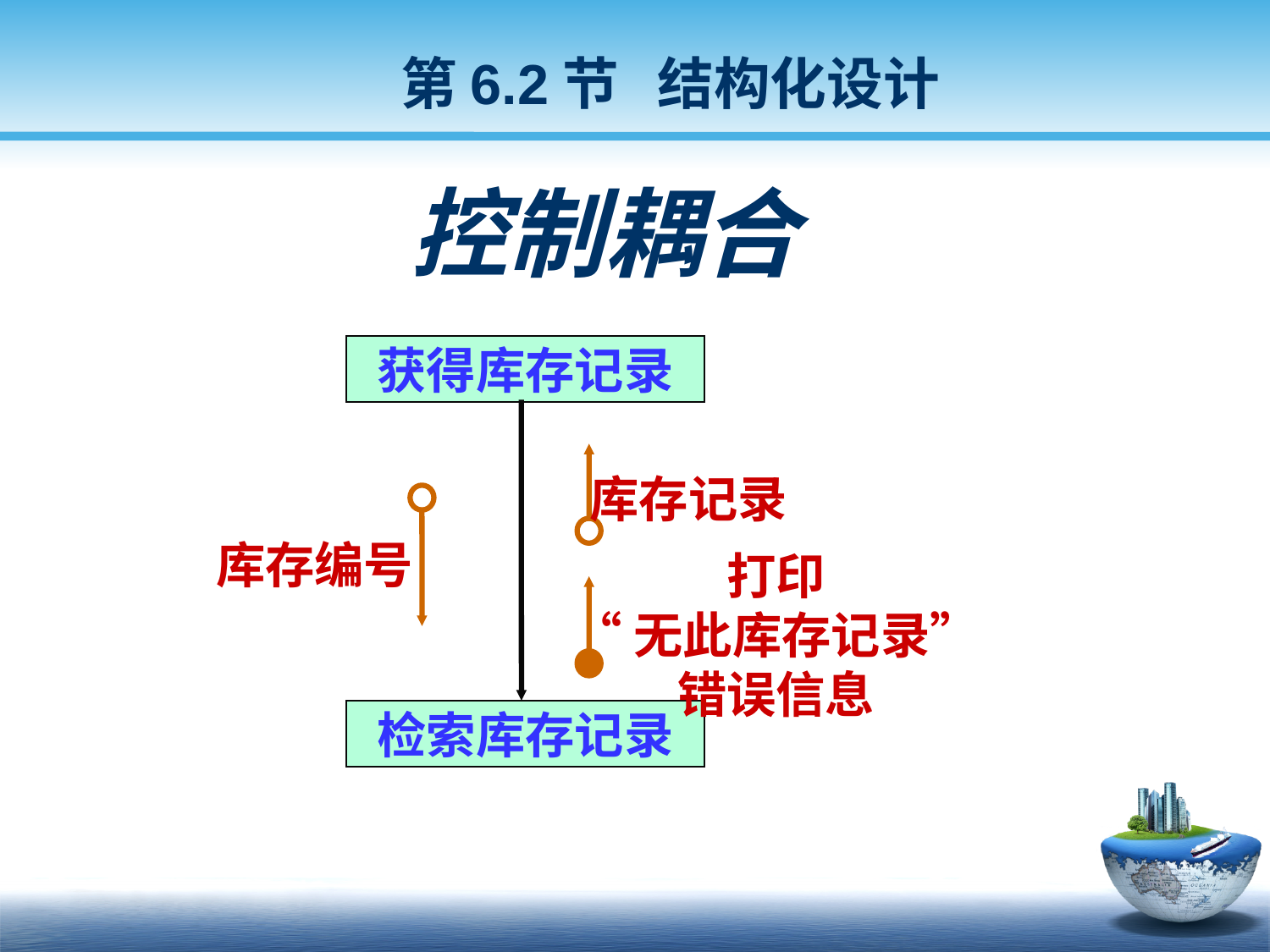

第6.2节   结构化设计
# 控制耦合
获得库存记录

库存记录

库存编号

打印
“无此库存记录”
错误信息
检索库存记录